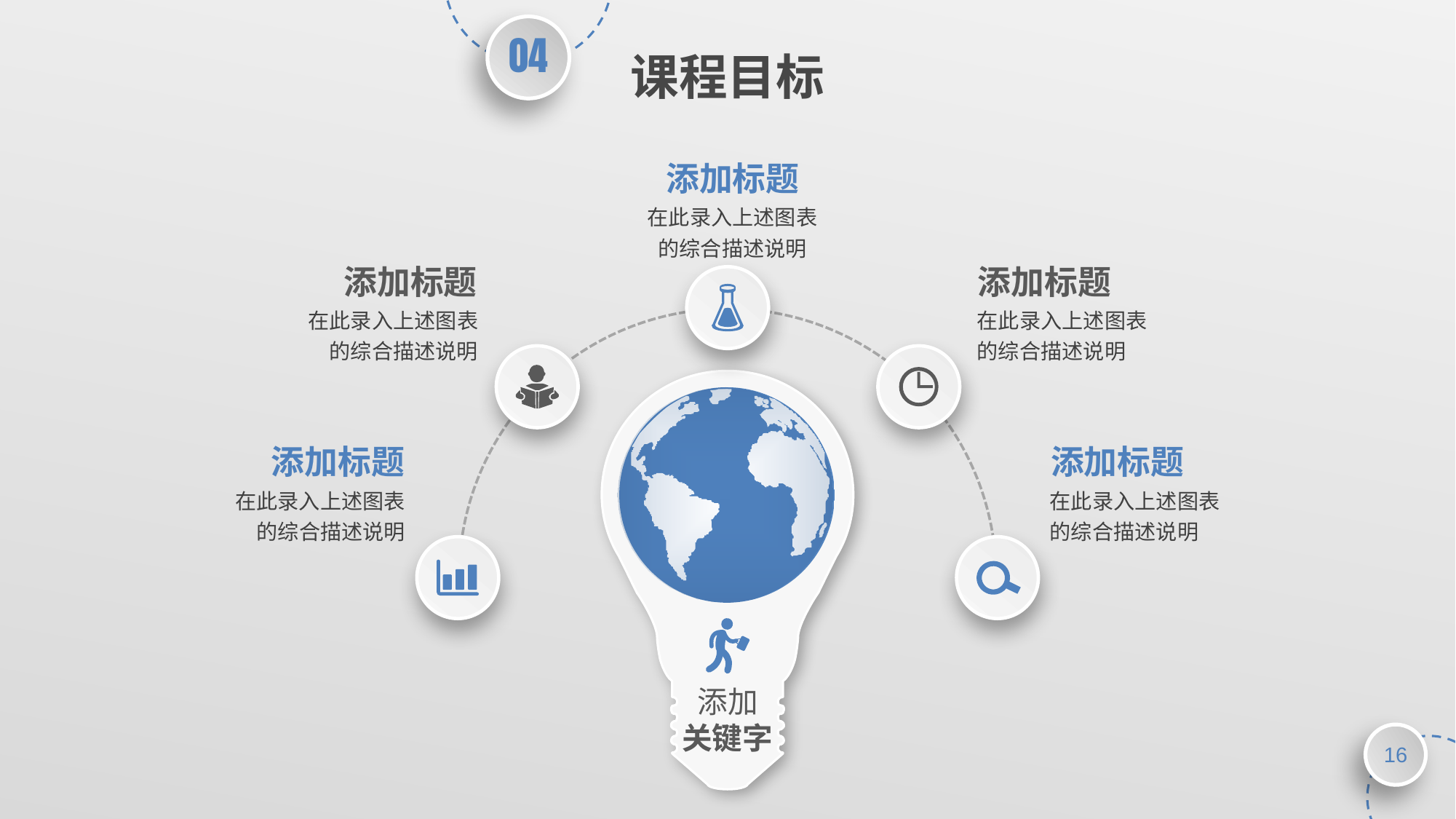

课程目标
添加标题
在此录入上述图表的综合描述说明
添加标题
添加标题

在此录入上述图表的综合描述说明
在此录入上述图表的综合描述说明

添加标题
添加标题
在此录入上述图表的综合描述说明
在此录入上述图表的综合描述说明

添加
关键字